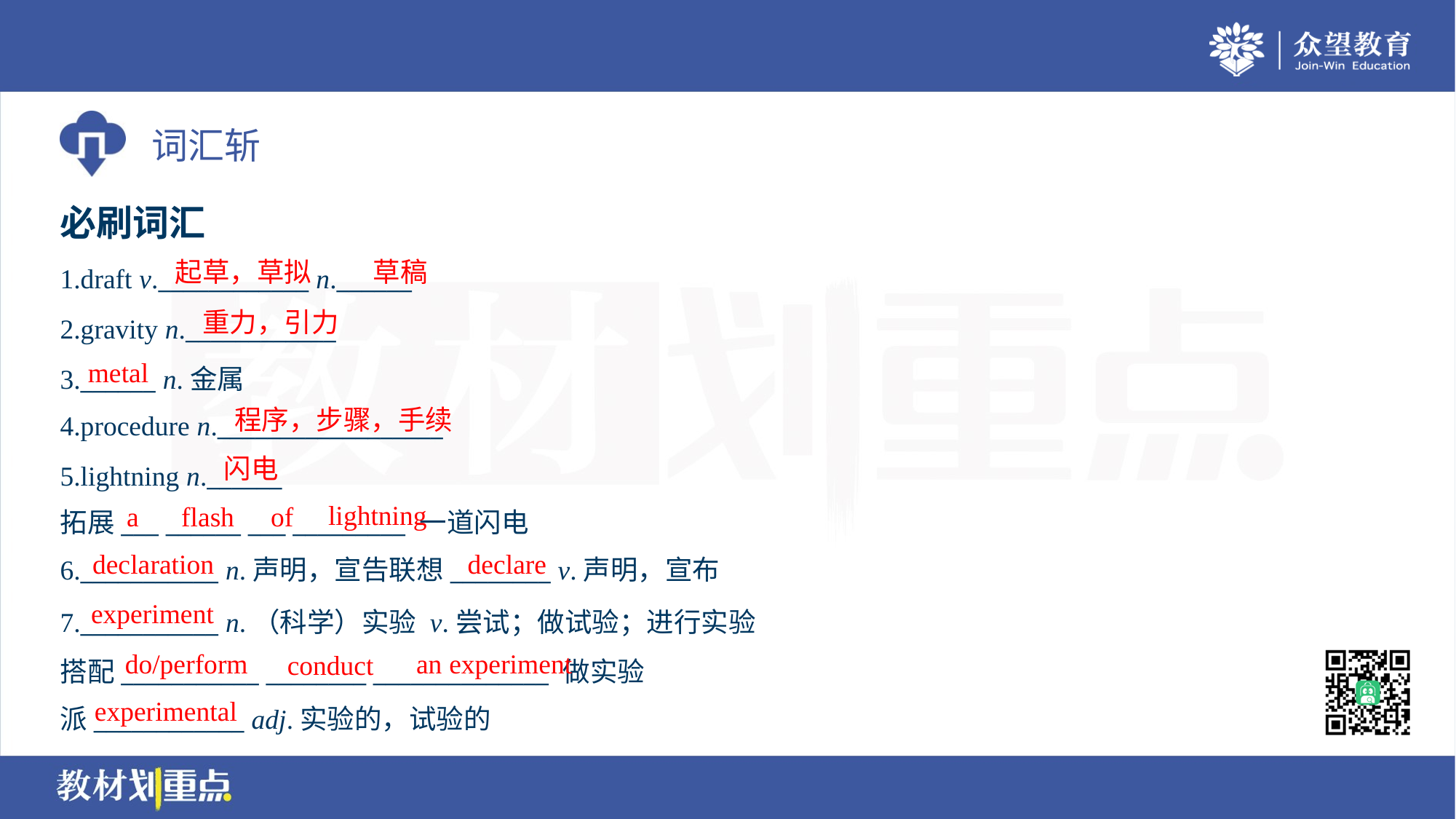

必刷词汇
起草，草拟
草稿
1.draft v.____________ n.______
2.gravity n.____________
3.______ n.金属
4.procedure n.__________________
重力，引力
metal
程序，步骤，手续
闪电
5.lightning n.______
拓展___ ______ ___ _________ 一道闪电
lightning
a
flash
of
declaration
declare
6.___________ n.声明，宣告联想________ v.声明，宣布
experiment
7.___________ n.（科学）实验 v.尝试；做试验；进行实验
搭配___________ ________ ______________ 做实验
派____________ adj.实验的，试验的
do/perform
an experiment
conduct
experimental